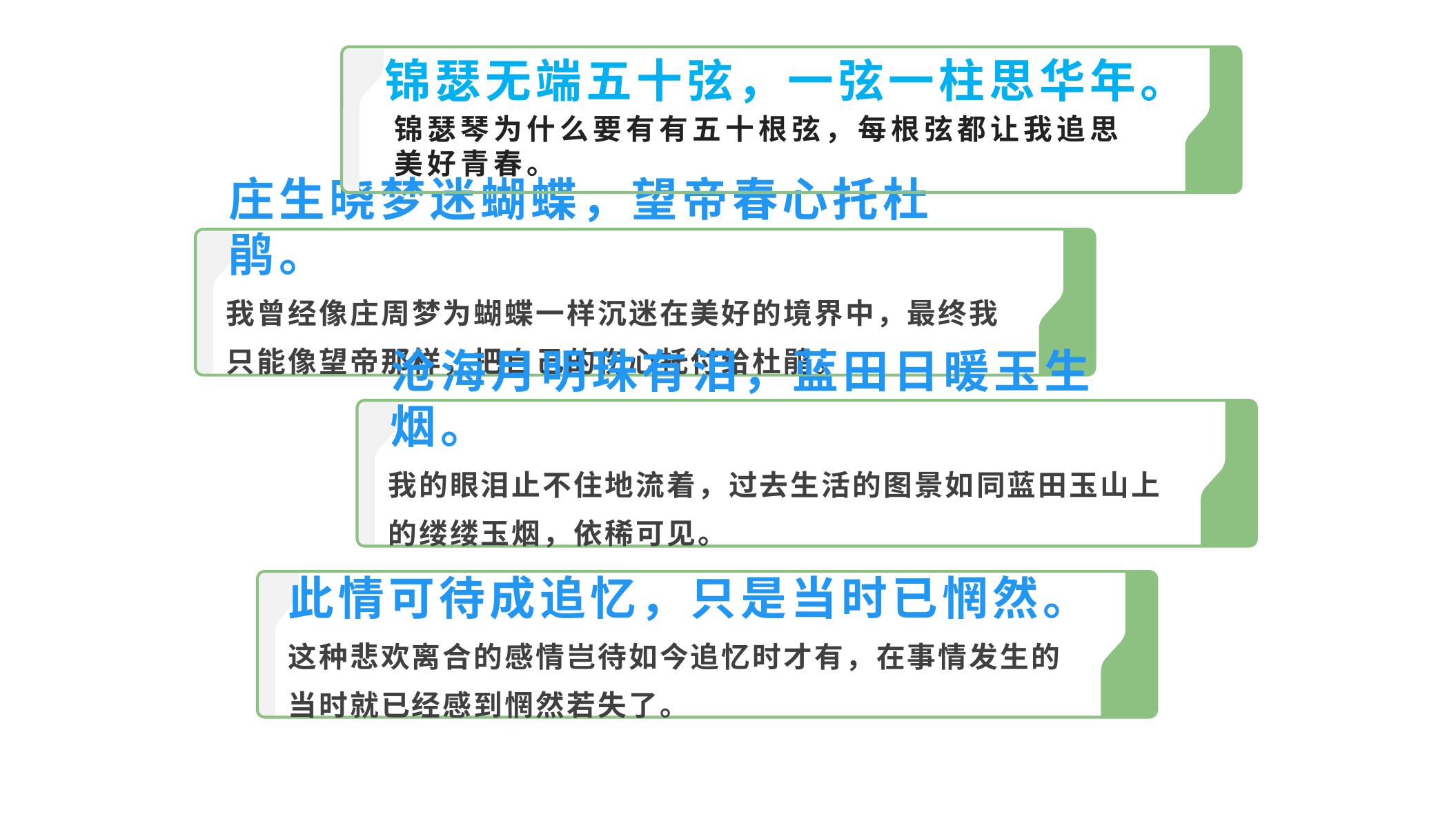

锦瑟无端五十弦，一弦一柱思华年。
锦瑟琴为什么要有有五十根弦，每根弦都让我追思美好青春。

庄生晓梦迷蝴蝶，望帝春心托杜鹃。
我曾经像庄周梦为蝴蝶一样沉迷在美好的境界中，最终我只能像望帝那样，把自己的伤心托付给杜鹃。

沧海月明珠有泪，蓝田日暖玉生烟。
我的眼泪止不住地流着，过去生活的图景如同蓝田玉山上的缕缕玉烟，依稀可见。

此情可待成追忆，只是当时已惘然。
这种悲欢离合的感情岂待如今追忆时才有，在事情发生的当时就已经感到惘然若失了。